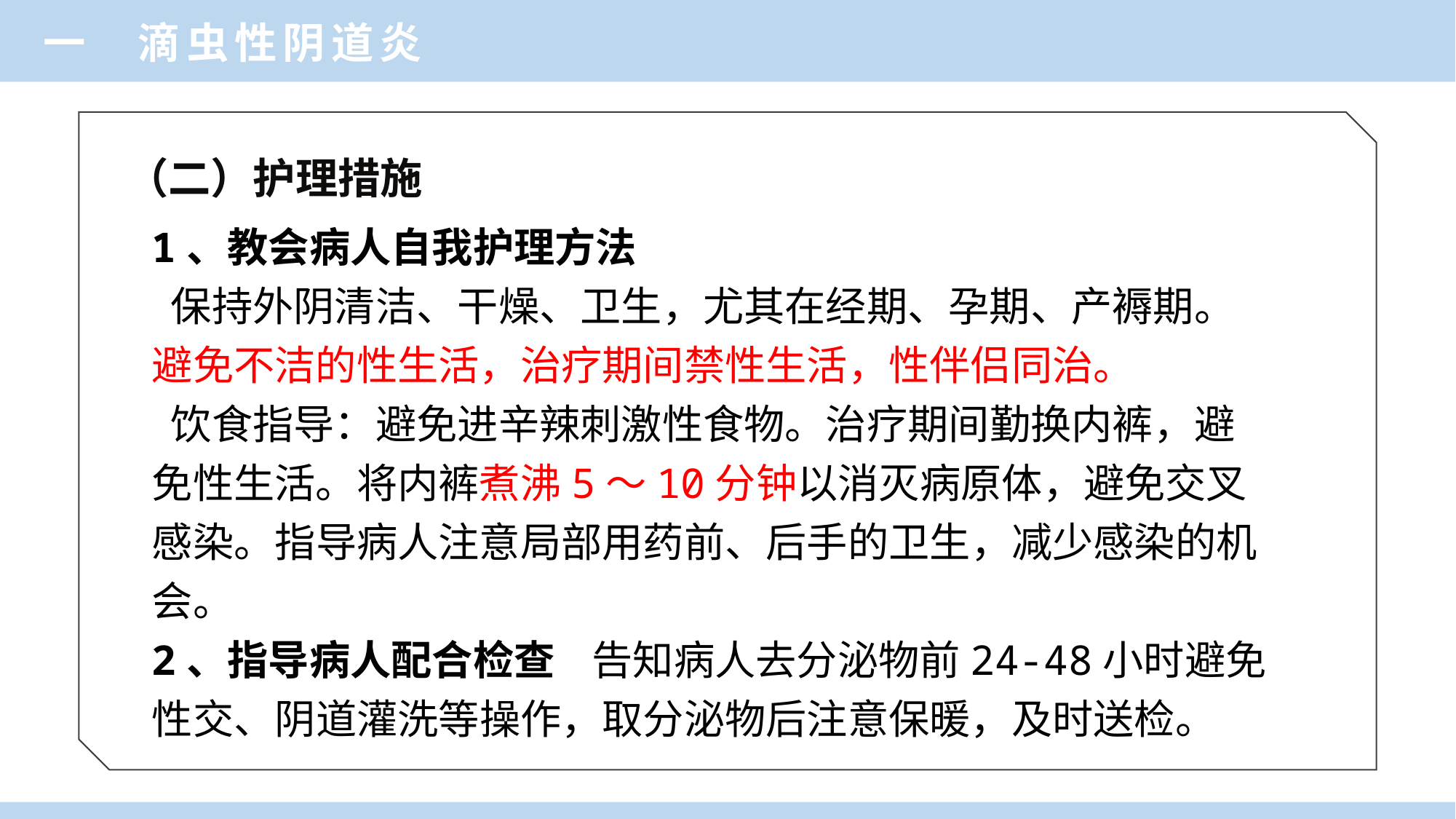

一   滴虫性阴道炎

（二）护理措施
1、教会病人自我护理方法
 保持外阴清洁、干燥、卫生，尤其在经期、孕期、产褥期。避免不洁的性生活，治疗期间禁性生活，性伴侣同治。
 饮食指导：避免进辛辣刺激性食物。治疗期间勤换内裤，避免性生活。将内裤煮沸5～10分钟以消灭病原体，避免交叉感染。指导病人注意局部用药前、后手的卫生，减少感染的机会。
2、指导病人配合检查    告知病人去分泌物前24-48小时避免性交、阴道灌洗等操作，取分泌物后注意保暖，及时送检。